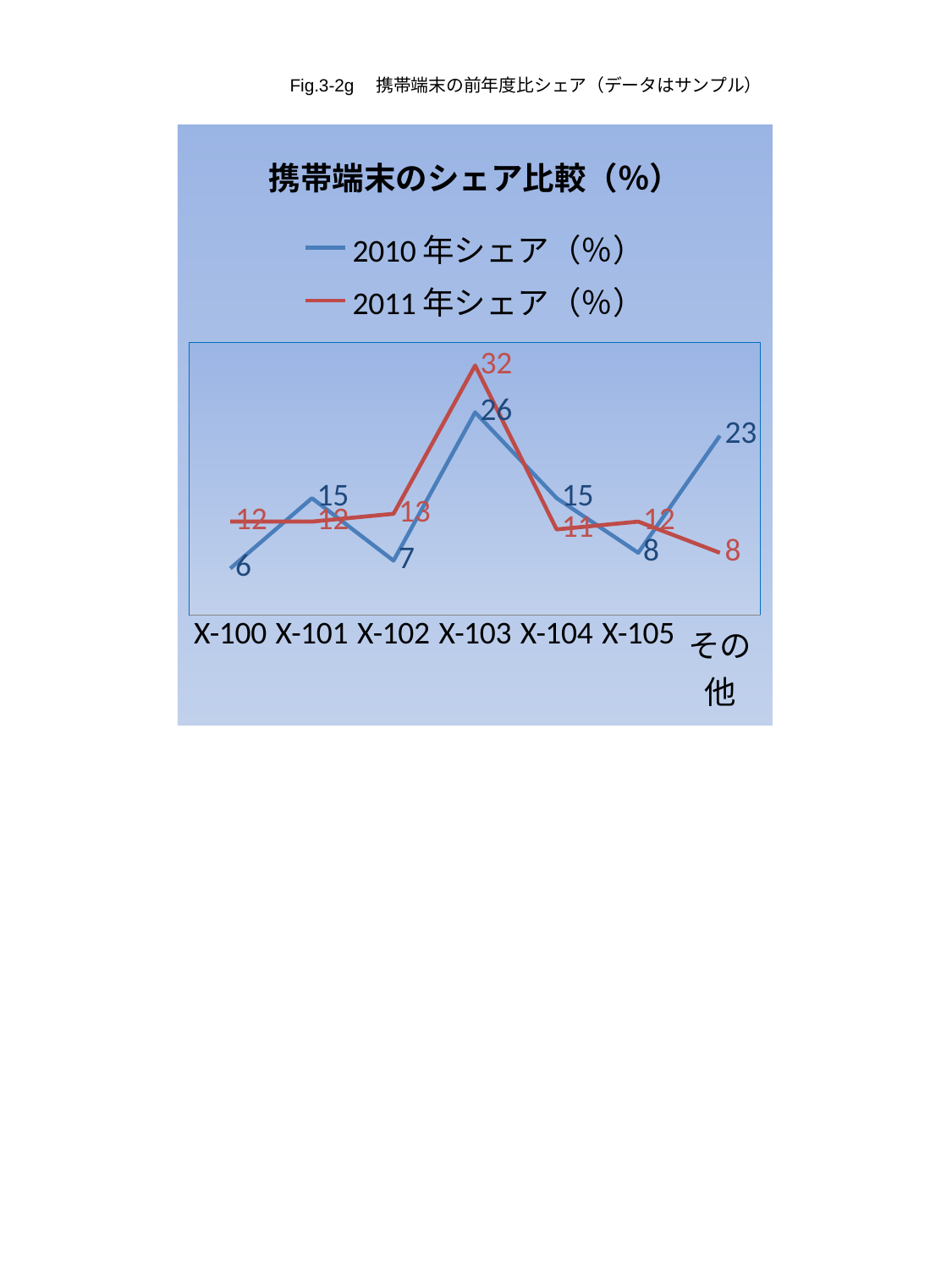

Fig.3-2g　携帯端末の前年度比シェア（データはサンプル）

### Chart: 携帯端末のシェア比較（％）

| Category | 2010年シェア（％） | 2011年シェア（％） |
|---|---|---|
| X-100 | 6.0 | 12.0 |
| X-101 | 15.0 | 12.0 |
| X-102 | 7.0 | 13.0 |
| X-103 | 26.0 | 32.0 |
| X-104 | 15.0 | 11.0 |
| X-105 | 8.0 | 12.0 |
| その他 | 23.0 | 8.0 |